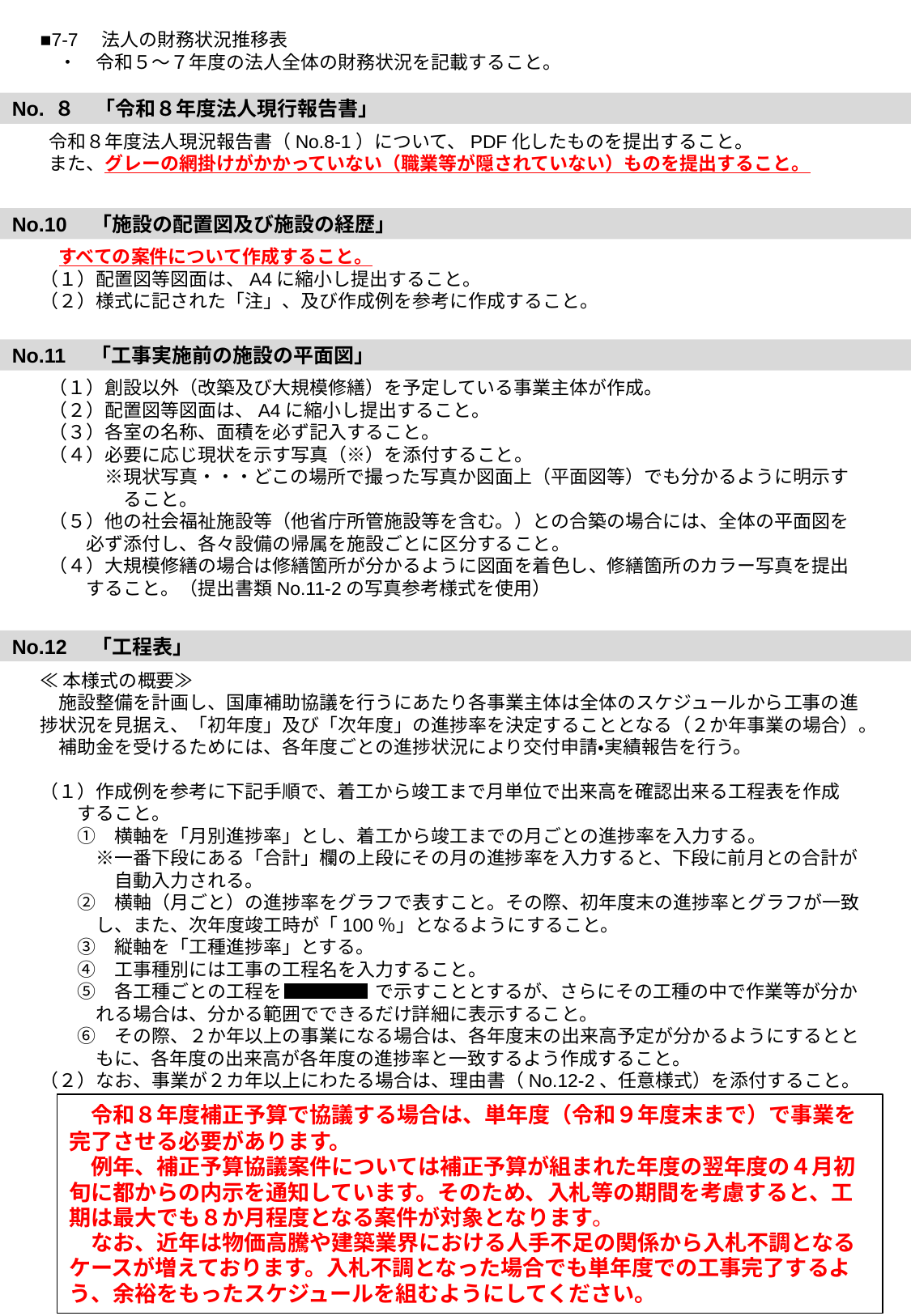

■7-7　法人の財務状況推移表
　・　令和５～７年度の法人全体の財務状況を記載すること。

No. ８　「令和８年度法人現行報告書」
令和８年度法人現況報告書（No.8-1）について、PDF化したものを提出すること。
また、グレーの網掛けがかかっていない（職業等が隠されていない）ものを提出すること。

No.10　「施設の配置図及び施設の経歴」
　すべての案件について作成すること。
（１）配置図等図面は、A4に縮小し提出すること。
（２）様式に記された「注」、及び作成例を参考に作成すること。
No.11　「工事実施前の施設の平面図」
（１）創設以外（改築及び大規模修繕）を予定している事業主体が作成。
（２）配置図等図面は、A4に縮小し提出すること。
（３）各室の名称、面積を必ず記入すること。
（４）必要に応じ現状を示す写真（※）を添付すること。
　　　※現状写真・・・どこの場所で撮った写真か図面上（平面図等）でも分かるように明示す
　　　　ること。
（５）他の社会福祉施設等（他省庁所管施設等を含む。）との合築の場合には、全体の平面図を
　　必ず添付し、各々設備の帰属を施設ごとに区分すること。
（４）大規模修繕の場合は修繕箇所が分かるように図面を着色し、修繕箇所のカラー写真を提出
　　すること。（提出書類No.11-2の写真参考様式を使用）
No.12　「工程表」
≪本様式の概要≫
　施設整備を計画し、国庫補助協議を行うにあたり各事業主体は全体のスケジュールから工事の進捗状況を見据え、「初年度」及び「次年度」の進捗率を決定することとなる（２か年事業の場合）。
　補助金を受けるためには、各年度ごとの進捗状況により交付申請・実績報告を行う。

（１）作成例を参考に下記手順で、着工から竣工まで月単位で出来高を確認出来る工程表を作成
　　すること。
　　①　横軸を「月別進捗率」とし、着工から竣工までの月ごとの進捗率を入力する。
　　　※一番下段にある「合計」欄の上段にその月の進捗率を入力すると、下段に前月との合計が
　　　　自動入力される。
　　②　横軸（月ごと）の進捗率をグラフで表すこと。その際、初年度末の進捗率とグラフが一致
　　　し、また、次年度竣工時が「100％」となるようにすること。
　　③　縦軸を「工種進捗率」とする。
　　④　工事種別には工事の工程名を入力すること。
　　⑤　各工種ごとの工程を　　　　　で示すこととするが、さらにその工種の中で作業等が分か
　　　れる場合は、分かる範囲でできるだけ詳細に表示すること。
　　⑥　その際、２か年以上の事業になる場合は、各年度末の出来高予定が分かるようにするとと
　　　もに、各年度の出来高が各年度の進捗率と一致するよう作成すること。
（２）なお、事業が２カ年以上にわたる場合は、理由書（No.12-2、任意様式）を添付すること。

　令和８年度補正予算で協議する場合は、単年度（令和９年度末まで）で事業を完了させる必要があります。
　例年、補正予算協議案件については補正予算が組まれた年度の翌年度の４月初旬に都からの内示を通知しています。そのため、入札等の期間を考慮すると、工期は最大でも８か月程度となる案件が対象となります。
　なお、近年は物価高騰や建築業界における人手不足の関係から入札不調となるケースが増えております。入札不調となった場合でも単年度での工事完了するよう、余裕をもったスケジュールを組むようにしてください。